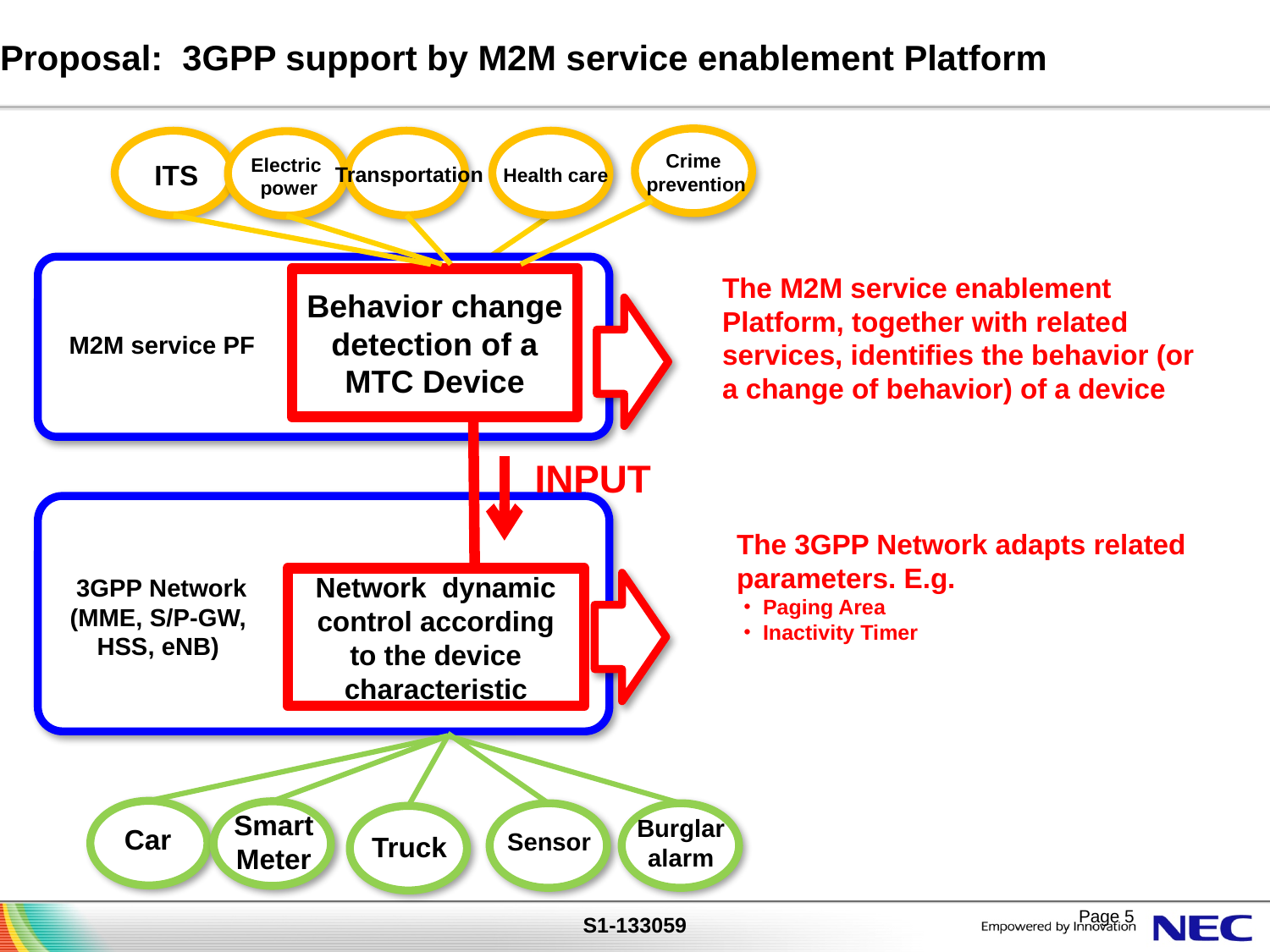

Proposal:  3GPP support by M2M service enablement Platform

Crime
prevention
Electric
power
ITS
Transportation
Health care

The M2M service enablement Platform, together with related services, identifies the behavior (or a change of behavior) of a device
Behavior change detection of a MTC Device

M2M service PF
INPUT

The 3GPP Network adapts related parameters. E.g.
・Paging Area
・Inactivity Timer
3GPP Network
(MME, S/P-GW,
HSS, eNB)
Network  dynamic control according to the device characteristic

Smart
Meter

Burglar alarm
Car
Sensor
Truck
Page 5